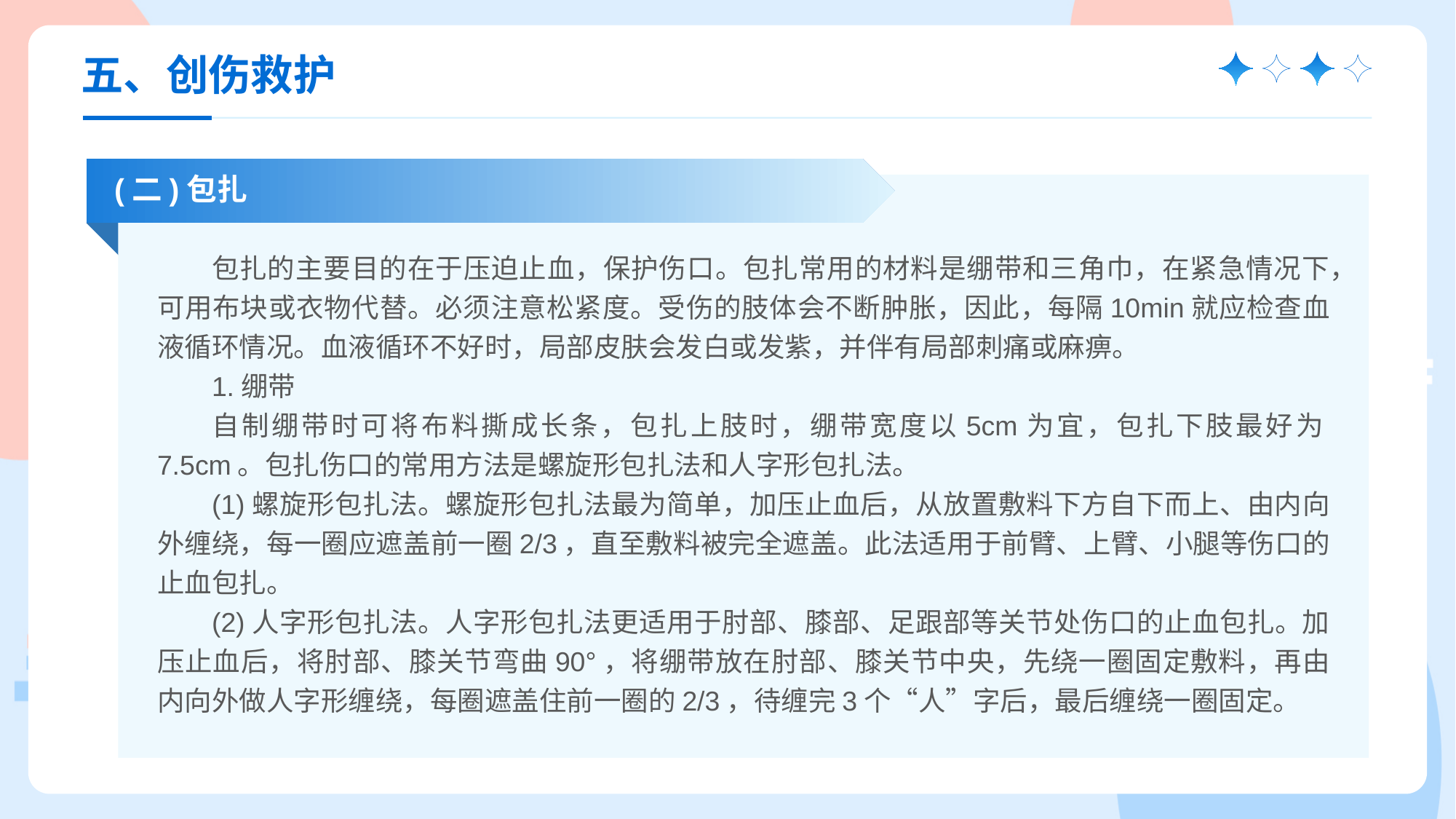

五、创伤救护
(二)包扎

包扎的主要目的在于压迫止血，保护伤口。包扎常用的材料是绷带和三角巾，在紧急情况下，可用布块或衣物代替。必须注意松紧度。受伤的肢体会不断肿胀，因此，每隔10min就应检查血液循环情况。血液循环不好时，局部皮肤会发白或发紫，并伴有局部刺痛或麻痹。
1.绷带
自制绷带时可将布料撕成长条，包扎上肢时，绷带宽度以5cm为宜，包扎下肢最好为7.5cm。包扎伤口的常用方法是螺旋形包扎法和人字形包扎法。
(1)螺旋形包扎法。螺旋形包扎法最为简单，加压止血后，从放置敷料下方自下而上、由内向外缠绕，每一圈应遮盖前一圈2/3，直至敷料被完全遮盖。此法适用于前臂、上臂、小腿等伤口的止血包扎。
(2)人字形包扎法。人字形包扎法更适用于肘部、膝部、足跟部等关节处伤口的止血包扎。加压止血后，将肘部、膝关节弯曲90°，将绷带放在肘部、膝关节中央，先绕一圈固定敷料，再由内向外做人字形缠绕，每圈遮盖住前一圈的2/3，待缠完3个“人”字后，最后缠绕一圈固定。